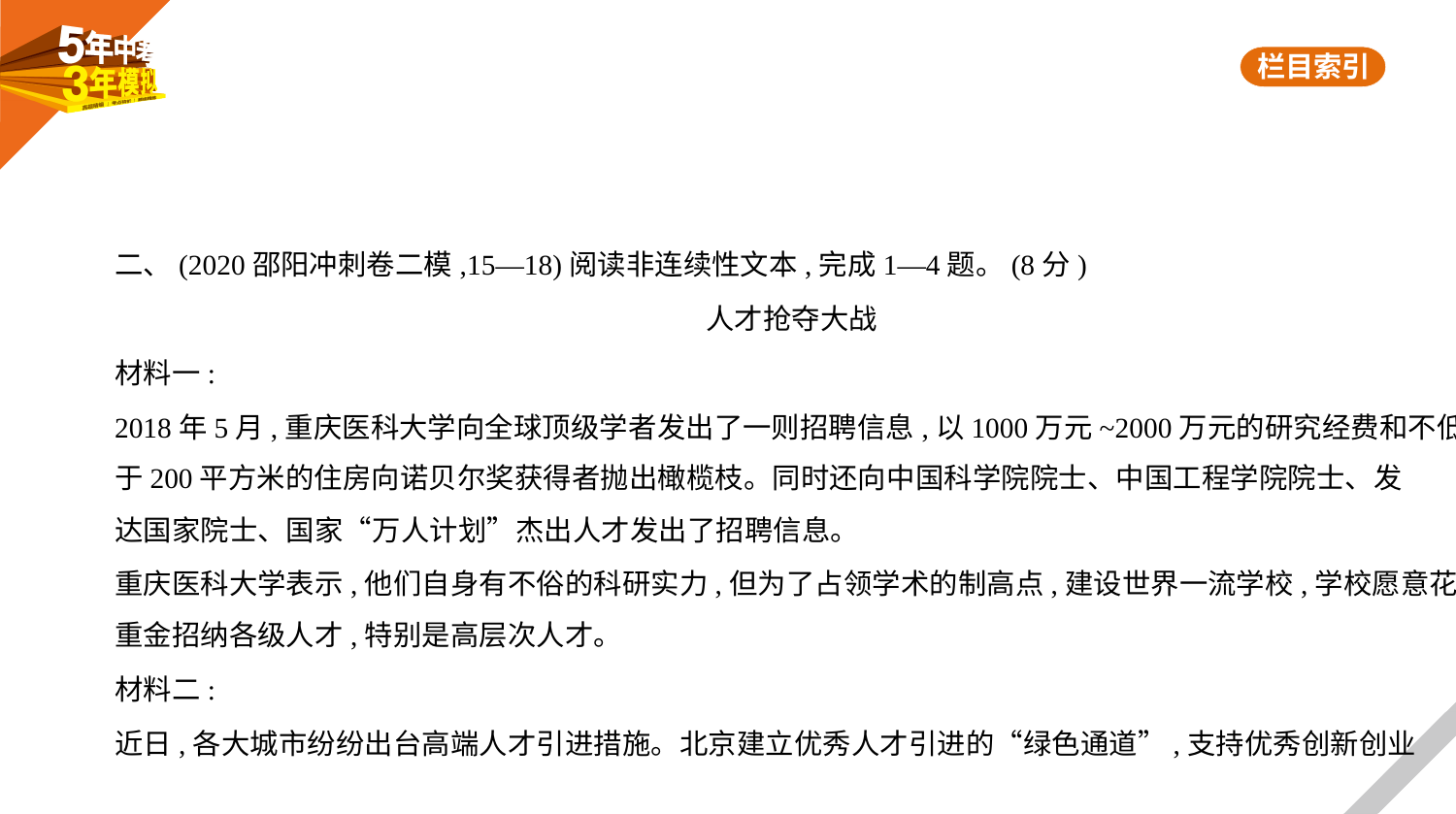

二、(2020邵阳冲刺卷二模,15—18)阅读非连续性文本,完成1—4题。(8分)
人才抢夺大战
材料一:
2018年5月,重庆医科大学向全球顶级学者发出了一则招聘信息,以1000万元~2000万元的研究经费和不低
于200平方米的住房向诺贝尔奖获得者抛出橄榄枝。同时还向中国科学院院士、中国工程学院院士、发
达国家院士、国家“万人计划”杰出人才发出了招聘信息。
重庆医科大学表示,他们自身有不俗的科研实力,但为了占领学术的制高点,建设世界一流学校,学校愿意花
重金招纳各级人才,特别是高层次人才。
材料二:
近日,各大城市纷纷出台高端人才引进措施。北京建立优秀人才引进的“绿色通道”,支持优秀创新创业